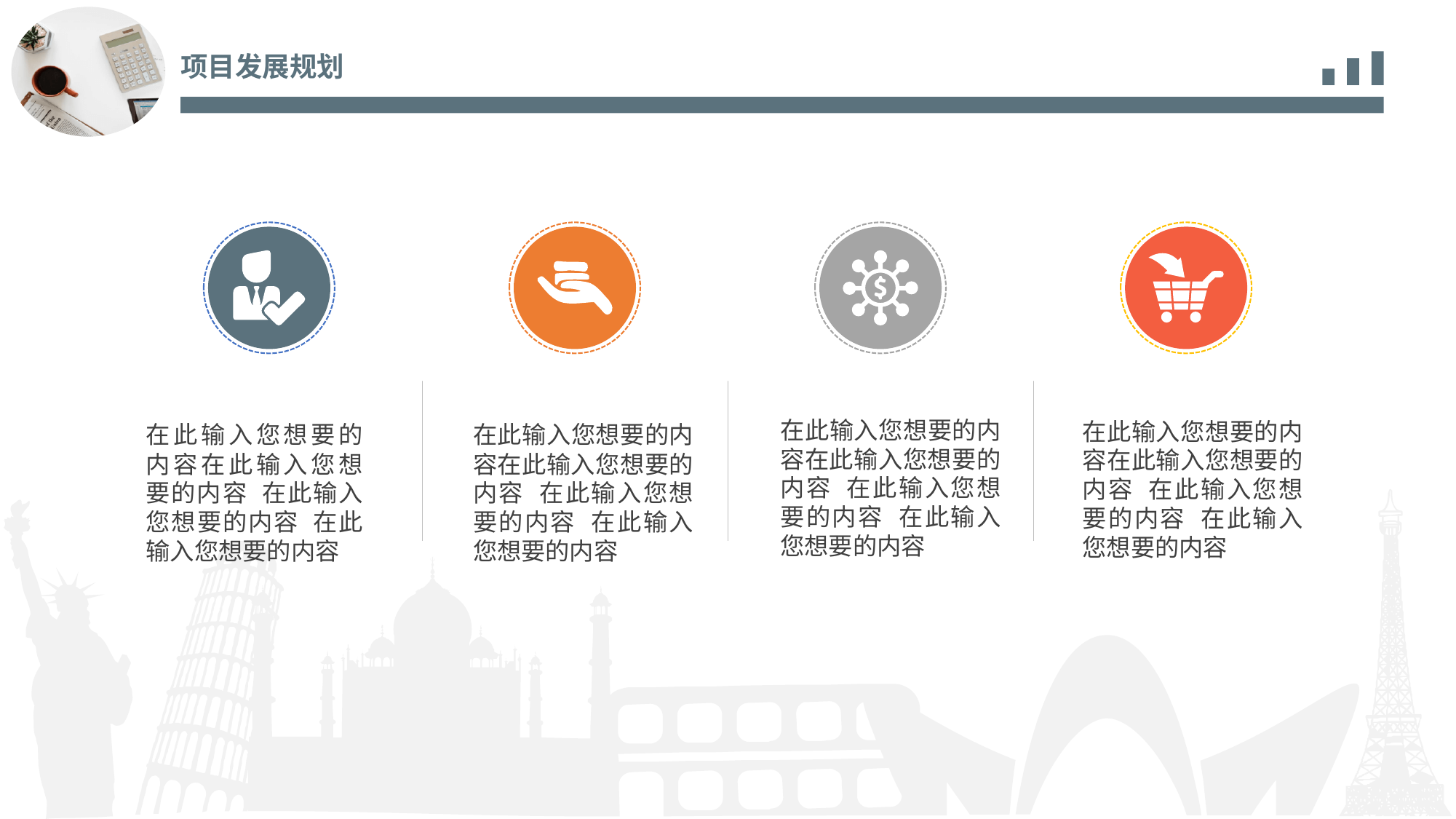

项目发展规划

在此输入您想要的内容在此输入您想要的内容  在此输入您想要的内容  在此输入您想要的内容

在此输入您想要的内容在此输入您想要的内容  在此输入您想要的内容  在此输入您想要的内容

在此输入您想要的内容在此输入您想要的内容  在此输入您想要的内容  在此输入您想要的内容

在此输入您想要的内容在此输入您想要的内容  在此输入您想要的内容  在此输入您想要的内容